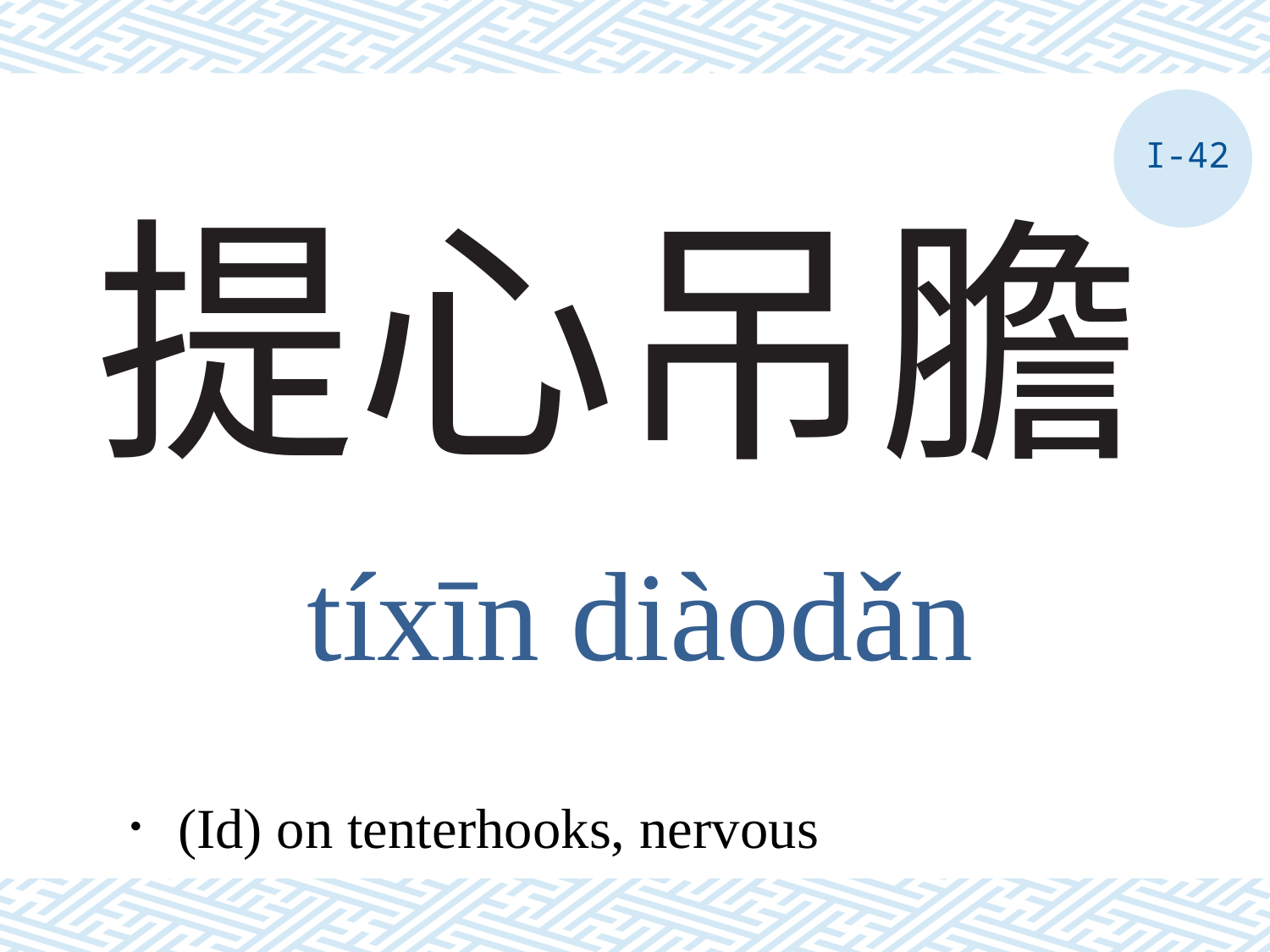

I-42

# 提心吊膽
tíxīn diàodǎn
．(Id) on tenterhooks, nervous